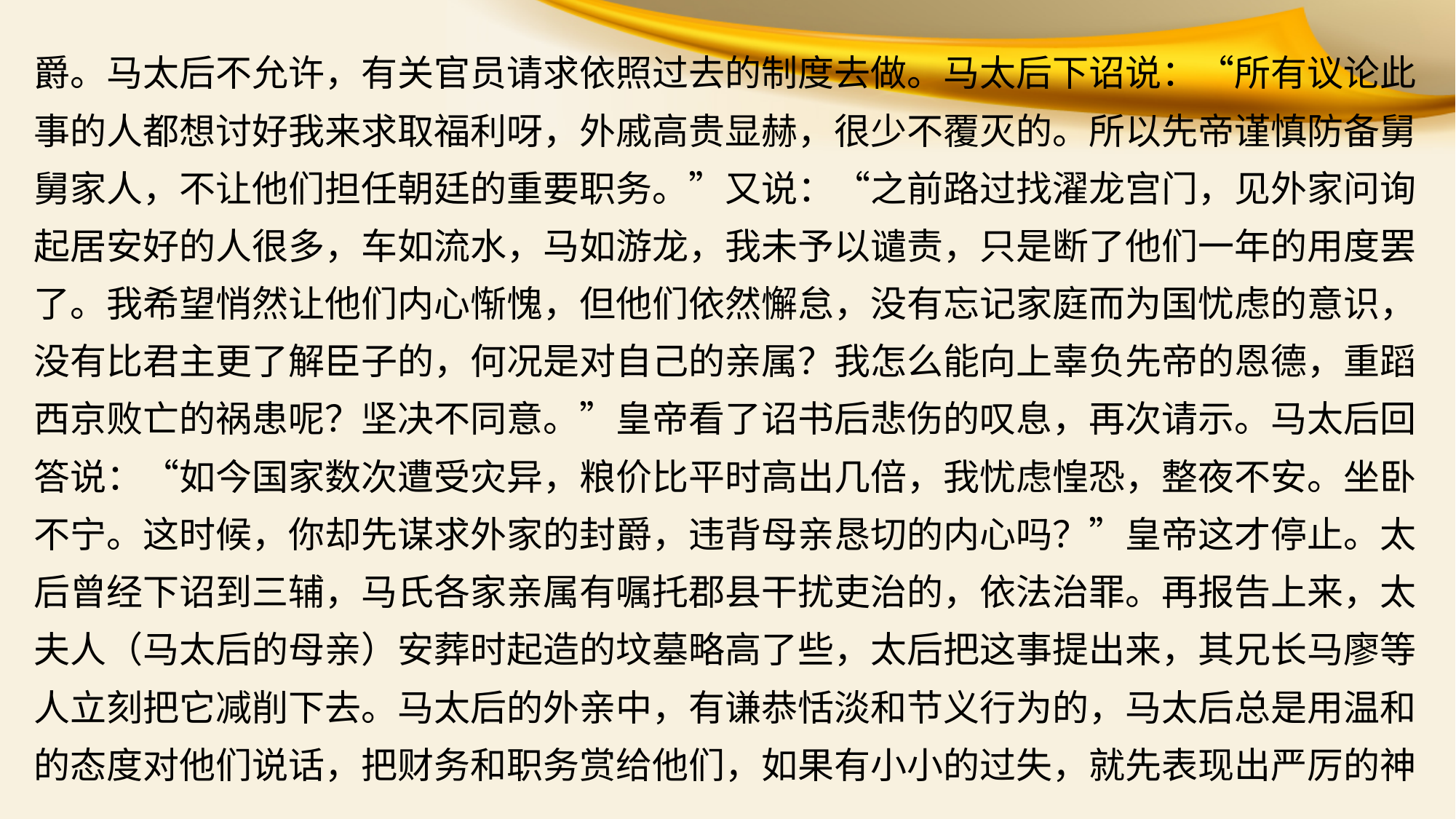

爵。马太后不允许，有关官员请求依照过去的制度去做。马太后下诏说：“所有议论此事的人都想讨好我来求取福利呀，外戚高贵显赫，很少不覆灭的。所以先帝谨慎防备舅舅家人，不让他们担任朝廷的重要职务。”又说：“之前路过找濯龙宫门，见外家问询起居安好的人很多，车如流水，马如游龙，我未予以谴责，只是断了他们一年的用度罢了。我希望悄然让他们内心惭愧，但他们依然懈怠，没有忘记家庭而为国忧虑的意识，没有比君主更了解臣子的，何况是对自己的亲属？我怎么能向上辜负先帝的恩德，重蹈西京败亡的祸患呢？坚决不同意。”皇帝看了诏书后悲伤的叹息，再次请示。马太后回答说：“如今国家数次遭受灾异，粮价比平时高出几倍，我忧虑惶恐，整夜不安。坐卧不宁。这时候，你却先谋求外家的封爵，违背母亲恳切的内心吗？”皇帝这才停止。太后曾经下诏到三辅，马氏各家亲属有嘱托郡县干扰吏治的，依法治罪。再报告上来，太夫人（马太后的母亲）安葬时起造的坟墓略高了些，太后把这事提出来，其兄长马廖等人立刻把它减削下去。马太后的外亲中，有谦恭恬淡和节义行为的，马太后总是用温和的态度对他们说话，把财务和职务赏给他们，如果有小小的过失，就先表现出严厉的神